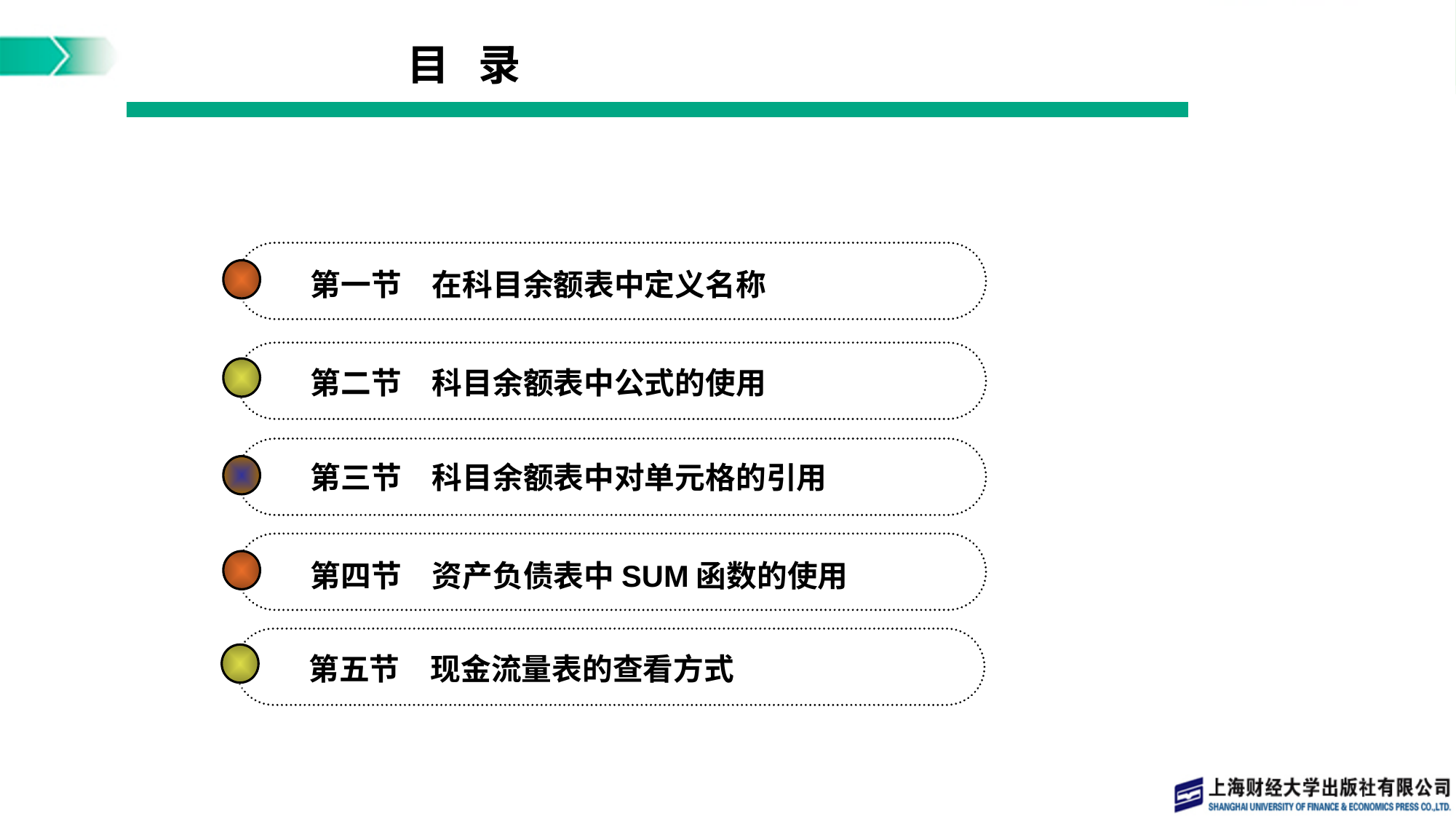

目   录

第一节　在科目余额表中定义名称

第二节　科目余额表中公式的使用

第三节　科目余额表中对单元格的引用

第四节　资产负债表中SUM函数的使用

第五节　现金流量表的查看方式